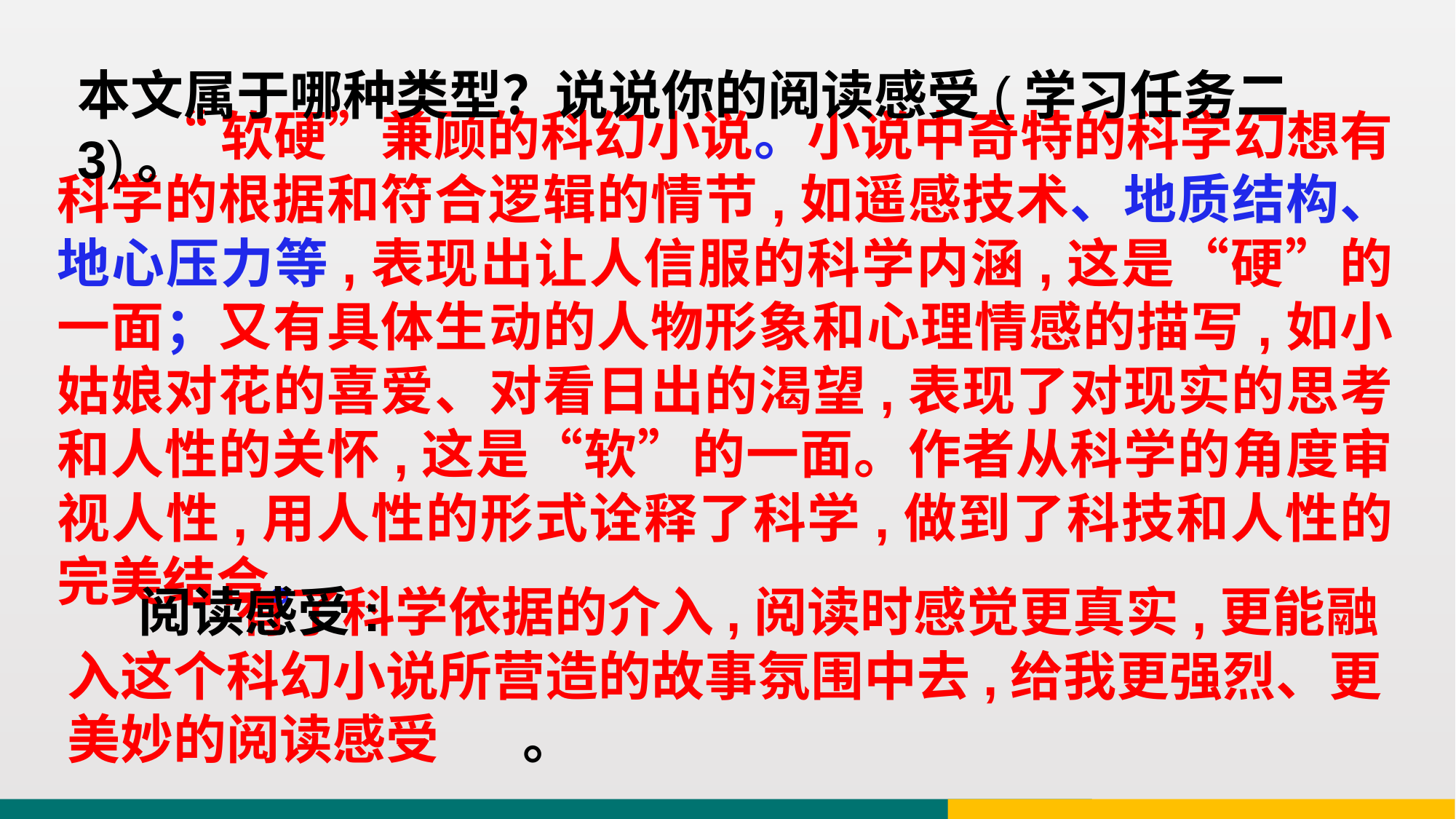

本文属于哪种类型？说说你的阅读感受(学习任务二3)。
        “软硬”兼顾的科幻小说。小说中奇特的科学幻想有科学的根据和符合逻辑的情节,如遥感技术、地质结构、地心压力等,表现出让人信服的科学内涵,这是“硬”的一面；又有具体生动的人物形象和心理情感的描写,如小姑娘对花的喜爱、对看日出的渴望,表现了对现实的思考和人性的关怀,这是“软”的一面。作者从科学的角度审视人性,用人性的形式诠释了科学,做到了科技和人性的完美结合。
             有了科学依据的介入,阅读时感觉更真实,更能融入这个科幻小说所营造的故事氛围中去,给我更强烈、更美妙的阅读感受
    阅读感受:

                                    。